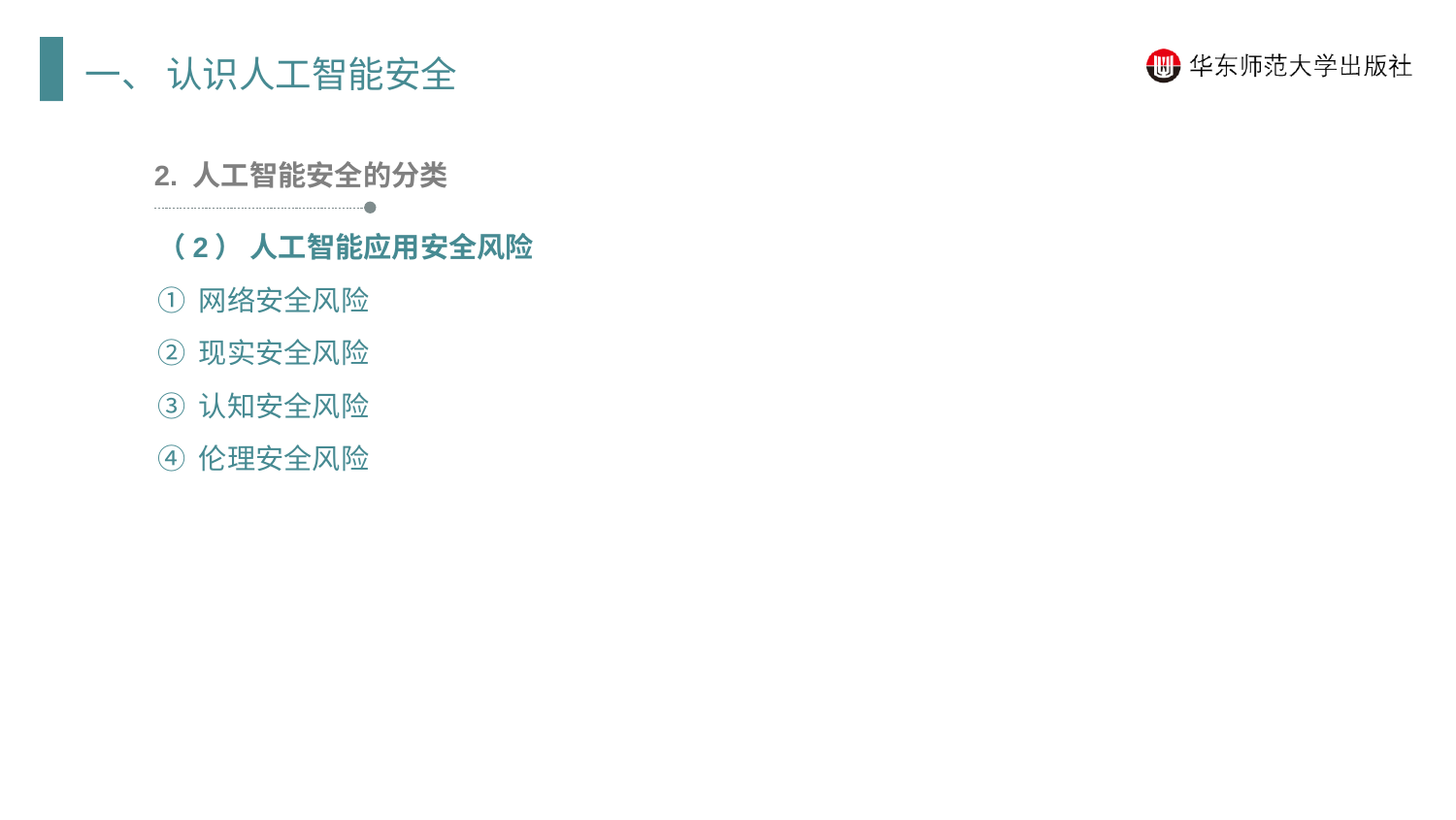

一、 认识人工智能安全
2. 人工智能安全的分类
（2） 人工智能应用安全风险
① 网络安全风险
② 现实安全风险
③ 认知安全风险
④ 伦理安全风险